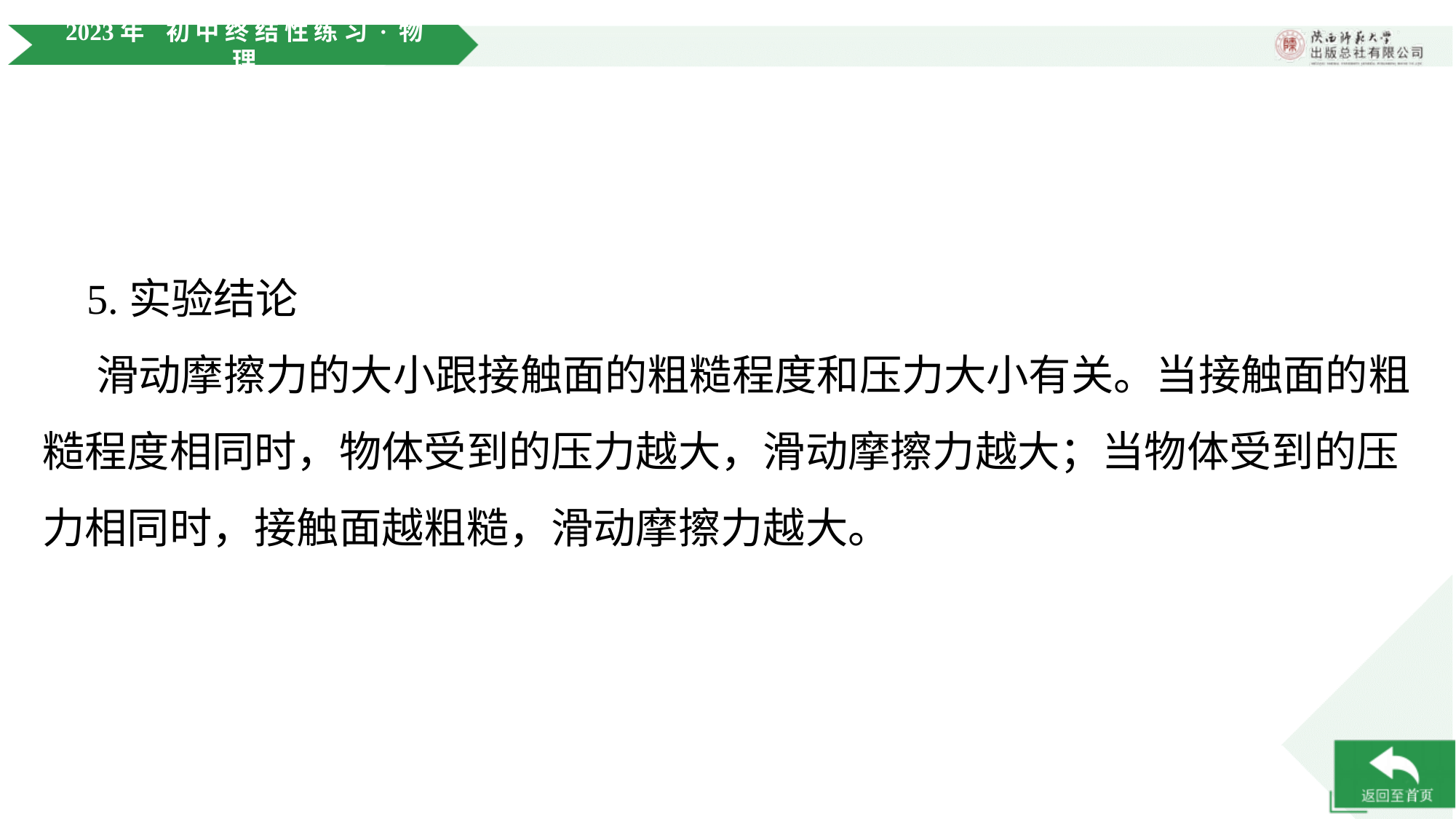

5.实验结论
    滑动摩擦力的大小跟接触面的粗糙程度和压力大小有关。当接触面的粗糙程度相同时，物体受到的压力越大，滑动摩擦力越大；当物体受到的压力相同时，接触面越粗糙，滑动摩擦力越大。